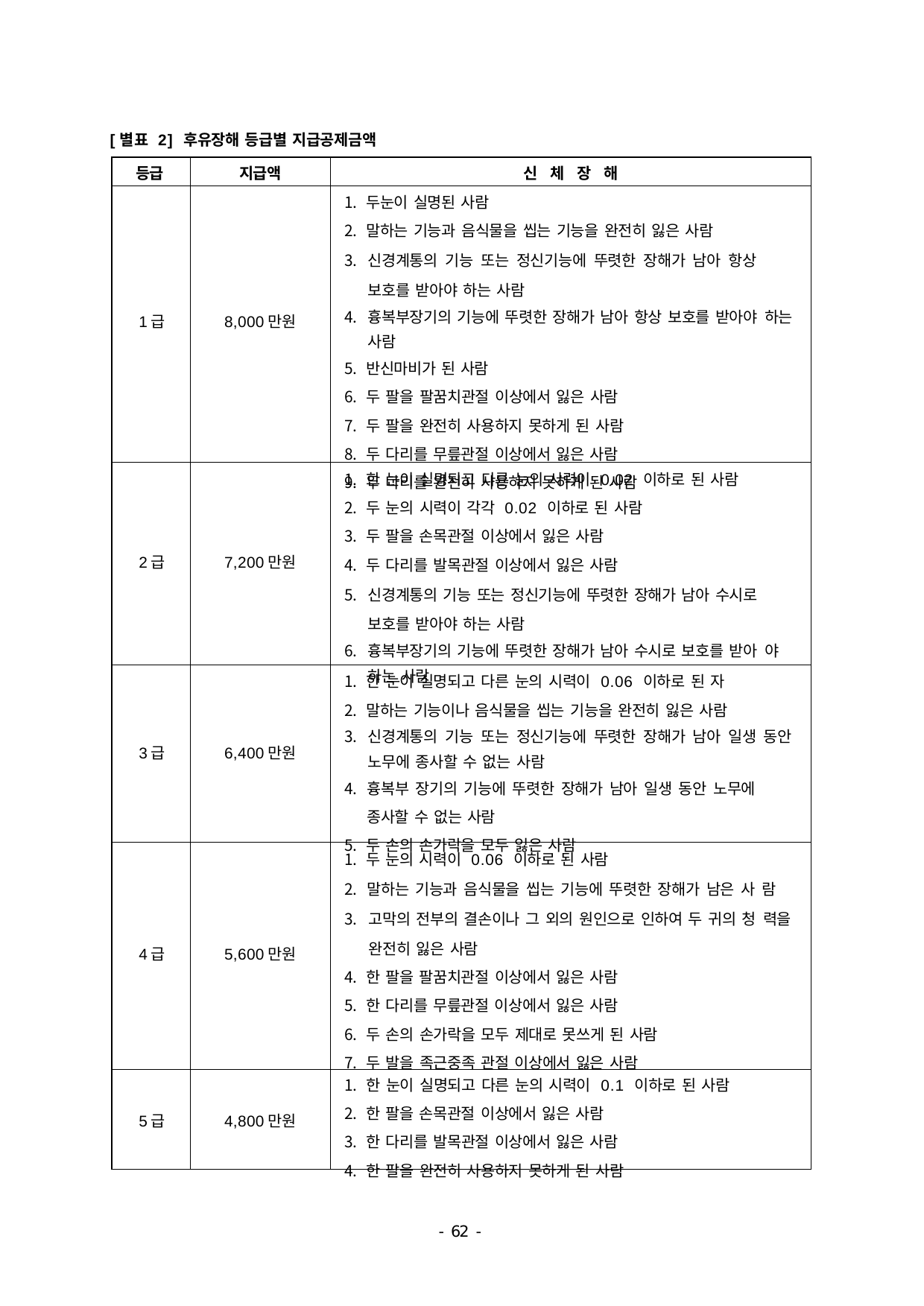

[별표 2] 후유장해 등급별 지급공제금액
| 등급 | 지급액 | 신 체 장 해 |
| --- | --- | --- |
| 1급 | 8,000만원 | 두눈이 실명된 사람 말하는 기능과 음식물을 씹는 기능을 완전히 잃은 사람 신경계통의 기능 또는 정신기능에 뚜렷한 장해가 남아 항상 보호를 받아야 하는 사람 흉복부장기의 기능에 뚜렷한 장해가 남아 항상 보호를 받아야 하는 사람 반신마비가 된 사람 두 팔을 팔꿈치관절 이상에서 잃은 사람 두 팔을 완전히 사용하지 못하게 된 사람 두 다리를 무릎관절 이상에서 잃은 사람 두 다리를 완전히 사용하지 못하게 된 사람 |
| 2급 | 7,200만원 | 한 눈이 실명되고 다른 눈의 시력이 0.02 이하로 된 사람 두 눈의 시력이 각각 0.02 이하로 된 사람 두 팔을 손목관절 이상에서 잃은 사람 두 다리를 발목관절 이상에서 잃은 사람 신경계통의 기능 또는 정신기능에 뚜렷한 장해가 남아 수시로 보호를 받아야 하는 사람 흉복부장기의 기능에 뚜렷한 장해가 남아 수시로 보호를 받아 야 하는 사람 |
| 3급 | 6,400만원 | 한 눈이 실명되고 다른 눈의 시력이 0.06 이하로 된 자 말하는 기능이나 음식물을 씹는 기능을 완전히 잃은 사람 신경계통의 기능 또는 정신기능에 뚜렷한 장해가 남아 일생 동안 노무에 종사할 수 없는 사람 흉복부 장기의 기능에 뚜렷한 장해가 남아 일생 동안 노무에 종사할 수 없는 사람 두 손의 손가락을 모두 잃은 사람 |
| 4급 | 5,600만원 | 두 눈의 시력이 0.06 이하로 된 사람 말하는 기능과 음식물을 씹는 기능에 뚜렷한 장해가 남은 사 람 고막의 전부의 결손이나 그 외의 원인으로 인하여 두 귀의 청 력을 완전히 잃은 사람 한 팔을 팔꿈치관절 이상에서 잃은 사람 한 다리를 무릎관절 이상에서 잃은 사람 두 손의 손가락을 모두 제대로 못쓰게 된 사람 두 발을 족근중족 관절 이상에서 잃은 사람 |
| 5급 | 4,800만원 | 한 눈이 실명되고 다른 눈의 시력이 0.1 이하로 된 사람 한 팔을 손목관절 이상에서 잃은 사람 한 다리를 발목관절 이상에서 잃은 사람 한 팔을 완전히 사용하지 못하게 된 사람 |
- 62 -